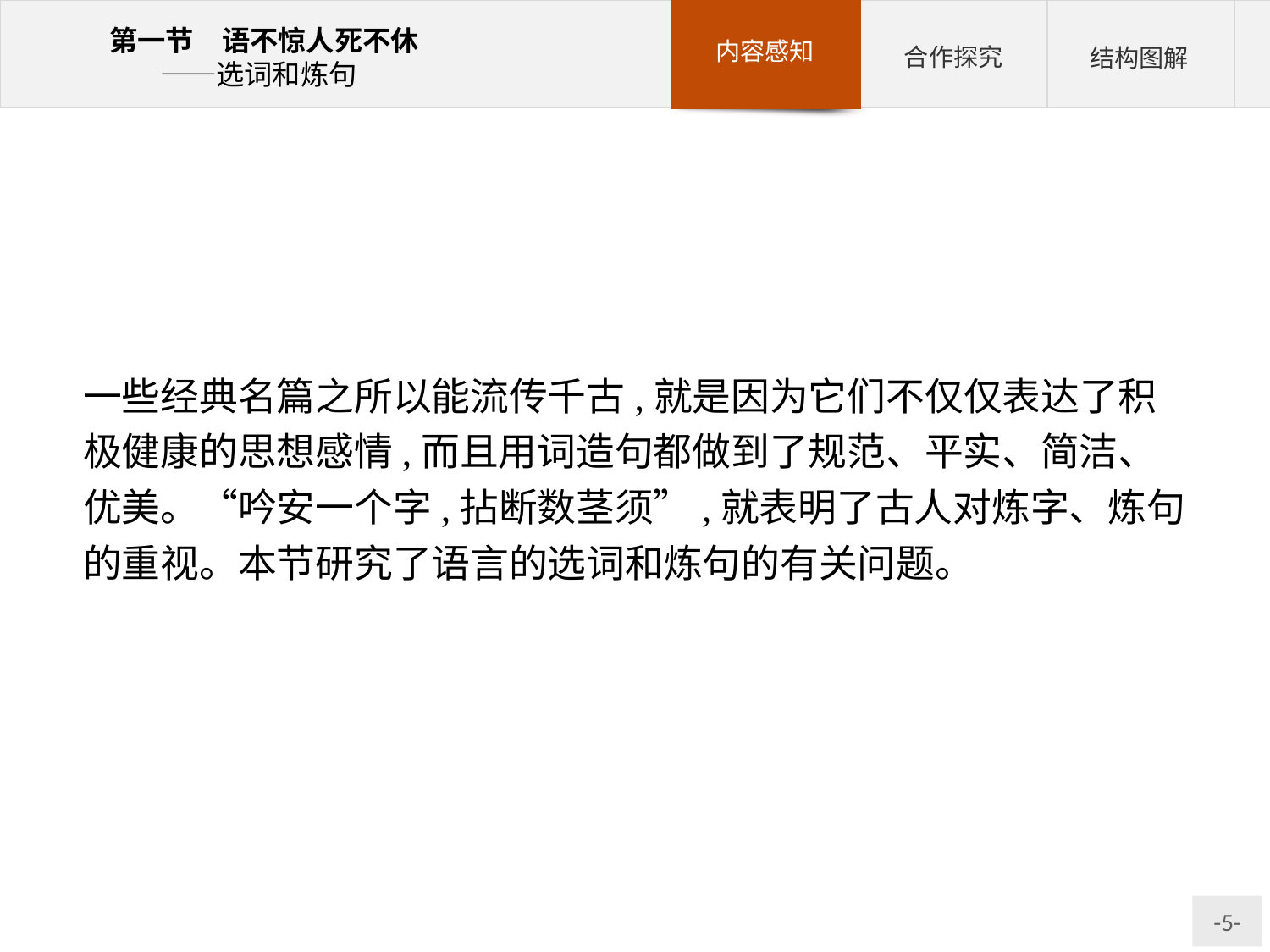

一些经典名篇之所以能流传千古,就是因为它们不仅仅表达了积极健康的思想感情,而且用词造句都做到了规范、平实、简洁、优美。“吟安一个字,拈断数茎须”,就表明了古人对炼字、炼句的重视。本节研究了语言的选词和炼句的有关问题。